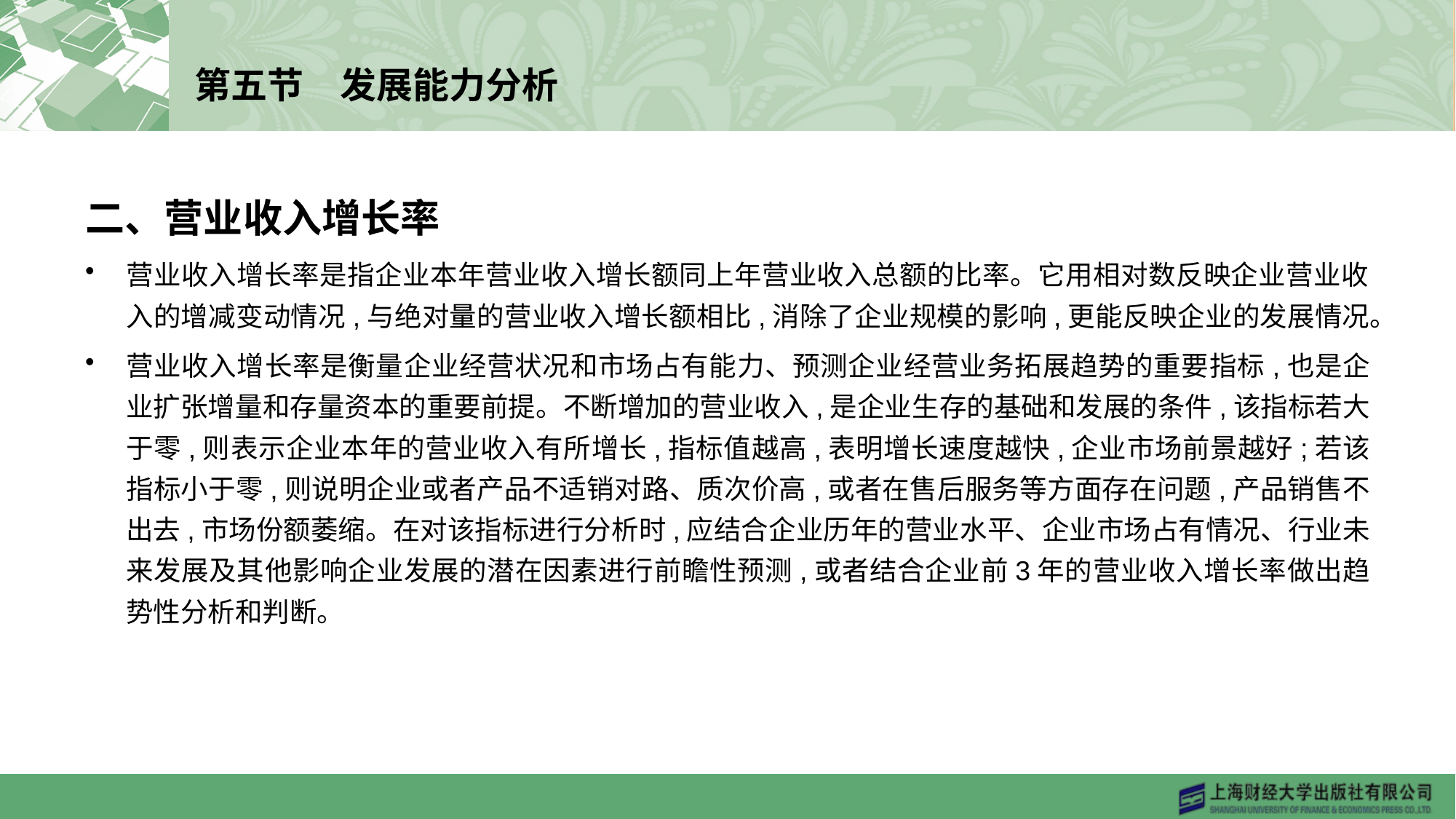

# 第五节　发展能力分析
二、营业收入增长率
营业收入增长率是指企业本年营业收入增长额同上年营业收入总额的比率。它用相对数反映企业营业收入的增减变动情况,与绝对量的营业收入增长额相比,消除了企业规模的影响,更能反映企业的发展情况。
营业收入增长率是衡量企业经营状况和市场占有能力、预测企业经营业务拓展趋势的重要指标,也是企业扩张增量和存量资本的重要前提。不断增加的营业收入,是企业生存的基础和发展的条件,该指标若大于零,则表示企业本年的营业收入有所增长,指标值越高,表明增长速度越快,企业市场前景越好;若该指标小于零,则说明企业或者产品不适销对路、质次价高,或者在售后服务等方面存在问题,产品销售不出去,市场份额萎缩。在对该指标进行分析时,应结合企业历年的营业水平、企业市场占有情况、行业未来发展及其他影响企业发展的潜在因素进行前瞻性预测,或者结合企业前3年的营业收入增长率做出趋势性分析和判断。